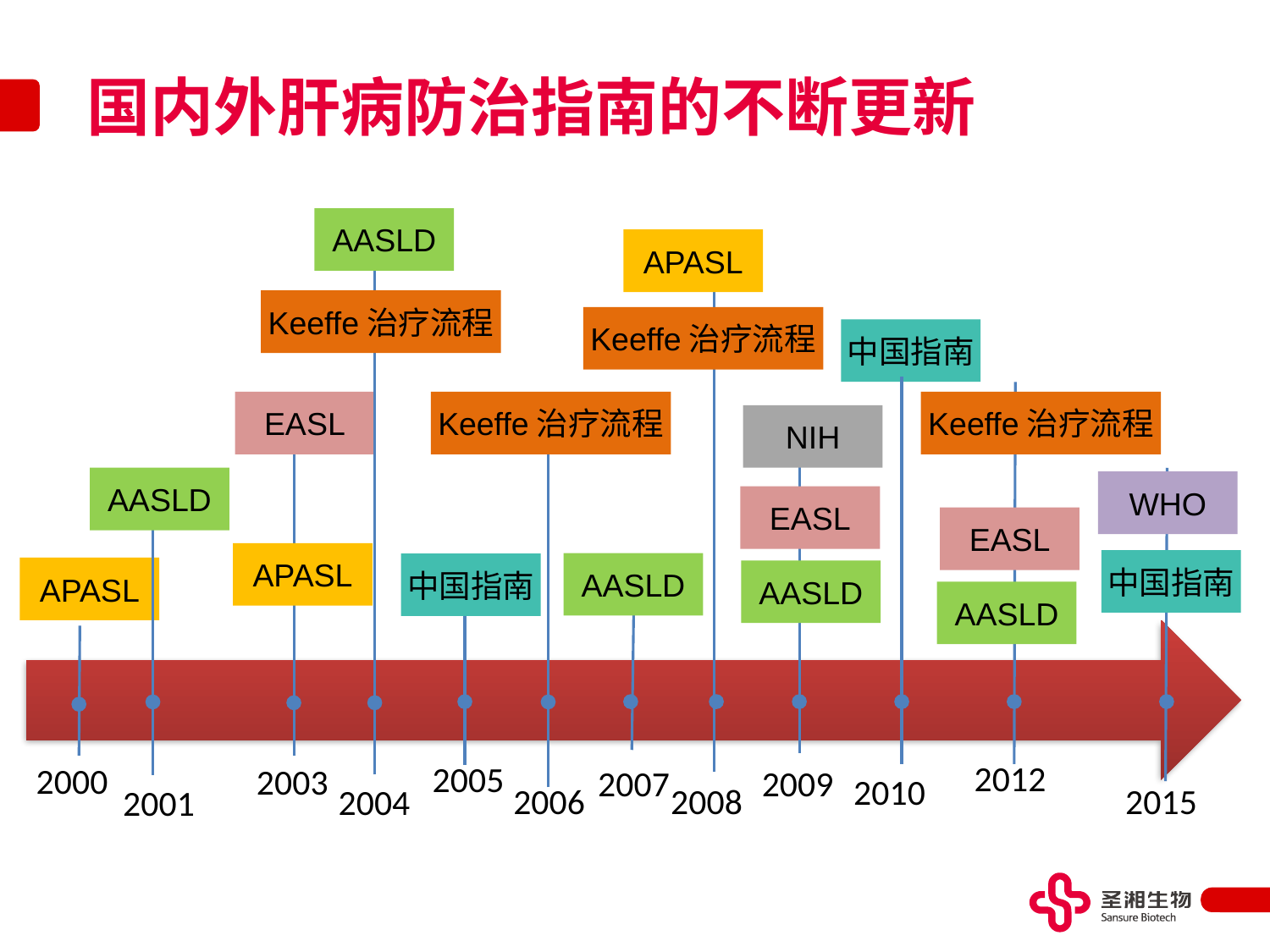

# 国内外肝病防治指南的不断更新
AASLD
APASL
Keeffe治疗流程
Keeffe治疗流程
中国指南
Keeffe治疗流程
EASL
Keeffe治疗流程
NIH
AASLD
WHO
EASL
EASL
APASL
中国指南
AASLD
中国指南
APASL
AASLD
AASLD

2012
2005
2000
2003
2007
2009
2010
2006
2008
2015
2004
2001